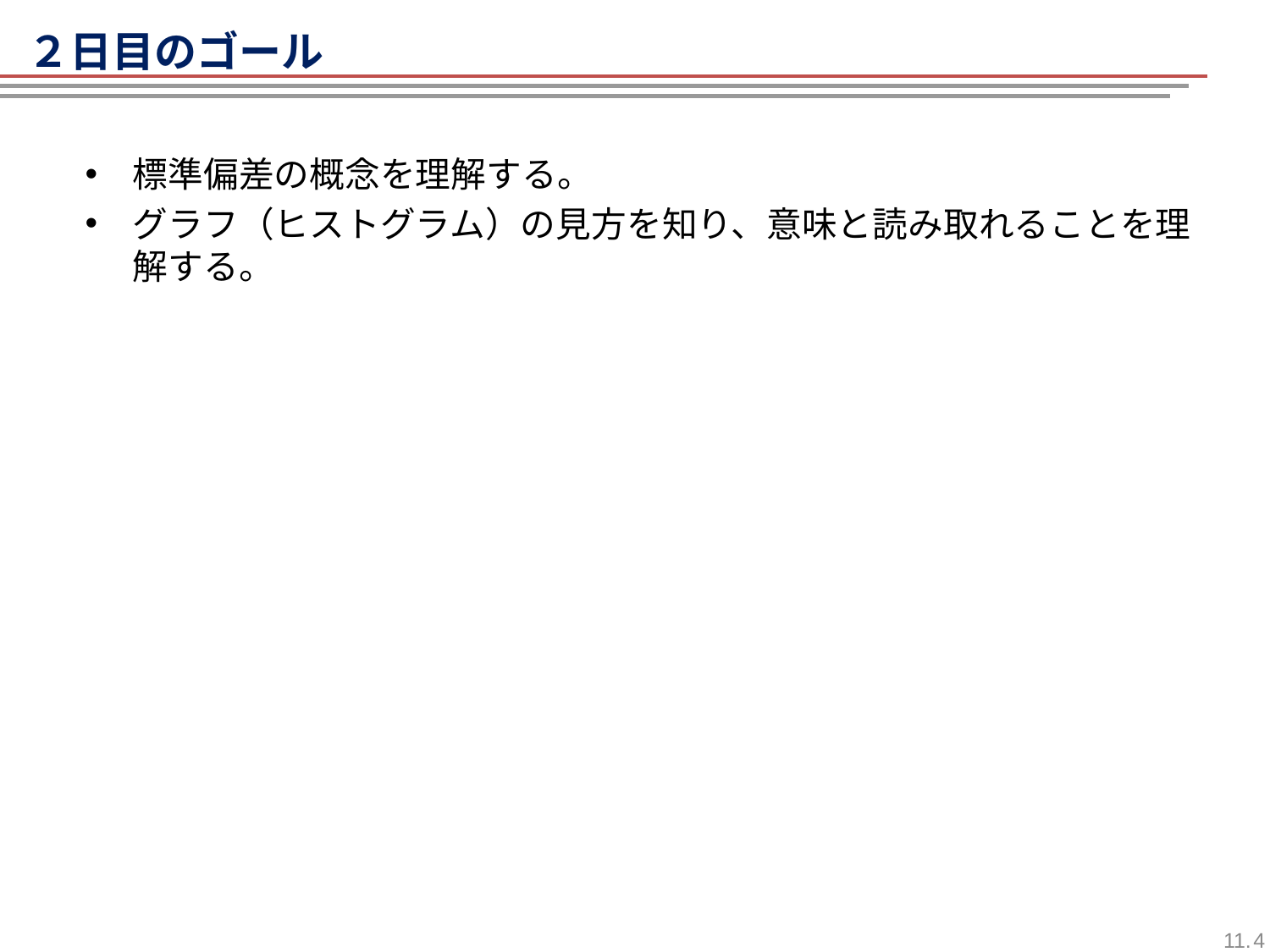

２日目のゴール
標準偏差の概念を理解する。
グラフ（ヒストグラム）の見方を知り、意味と読み取れることを理解する。
4